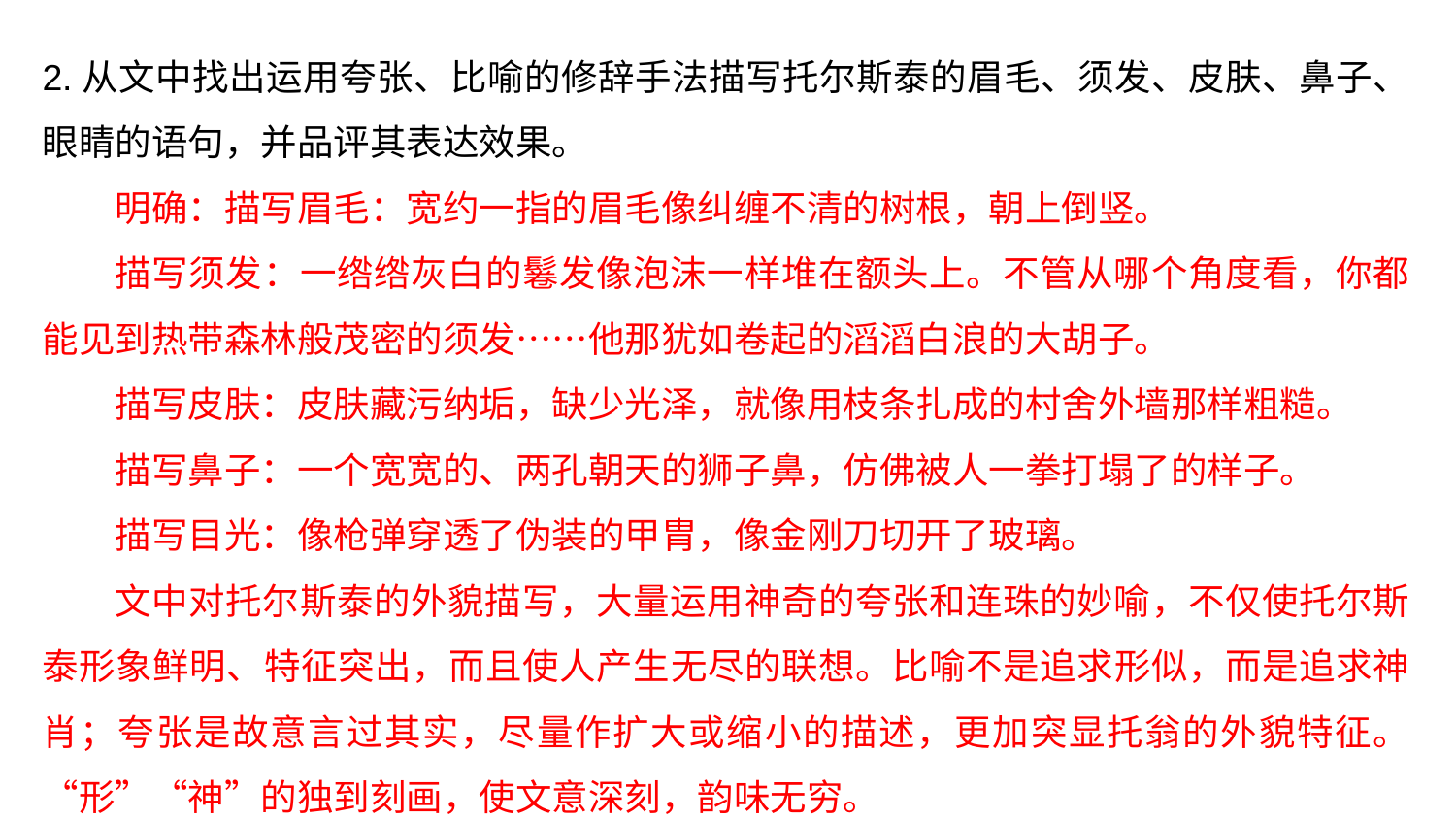

2.从文中找出运用夸张、比喻的修辞手法描写托尔斯泰的眉毛、须发、皮肤、鼻子、眼睛的语句，并品评其表达效果。
明确：描写眉毛：宽约一指的眉毛像纠缠不清的树根，朝上倒竖。
描写须发：一绺绺灰白的鬈发像泡沫一样堆在额头上。不管从哪个角度看，你都能见到热带森林般茂密的须发……他那犹如卷起的滔滔白浪的大胡子。
描写皮肤：皮肤藏污纳垢，缺少光泽，就像用枝条扎成的村舍外墙那样粗糙。
描写鼻子：一个宽宽的、两孔朝天的狮子鼻，仿佛被人一拳打塌了的样子。
描写目光：像枪弹穿透了伪装的甲胄，像金刚刀切开了玻璃。
文中对托尔斯泰的外貌描写，大量运用神奇的夸张和连珠的妙喻，不仅使托尔斯泰形象鲜明、特征突出，而且使人产生无尽的联想。比喻不是追求形似，而是追求神肖；夸张是故意言过其实，尽量作扩大或缩小的描述，更加突显托翁的外貌特征。“形”“神”的独到刻画，使文意深刻，韵味无穷。